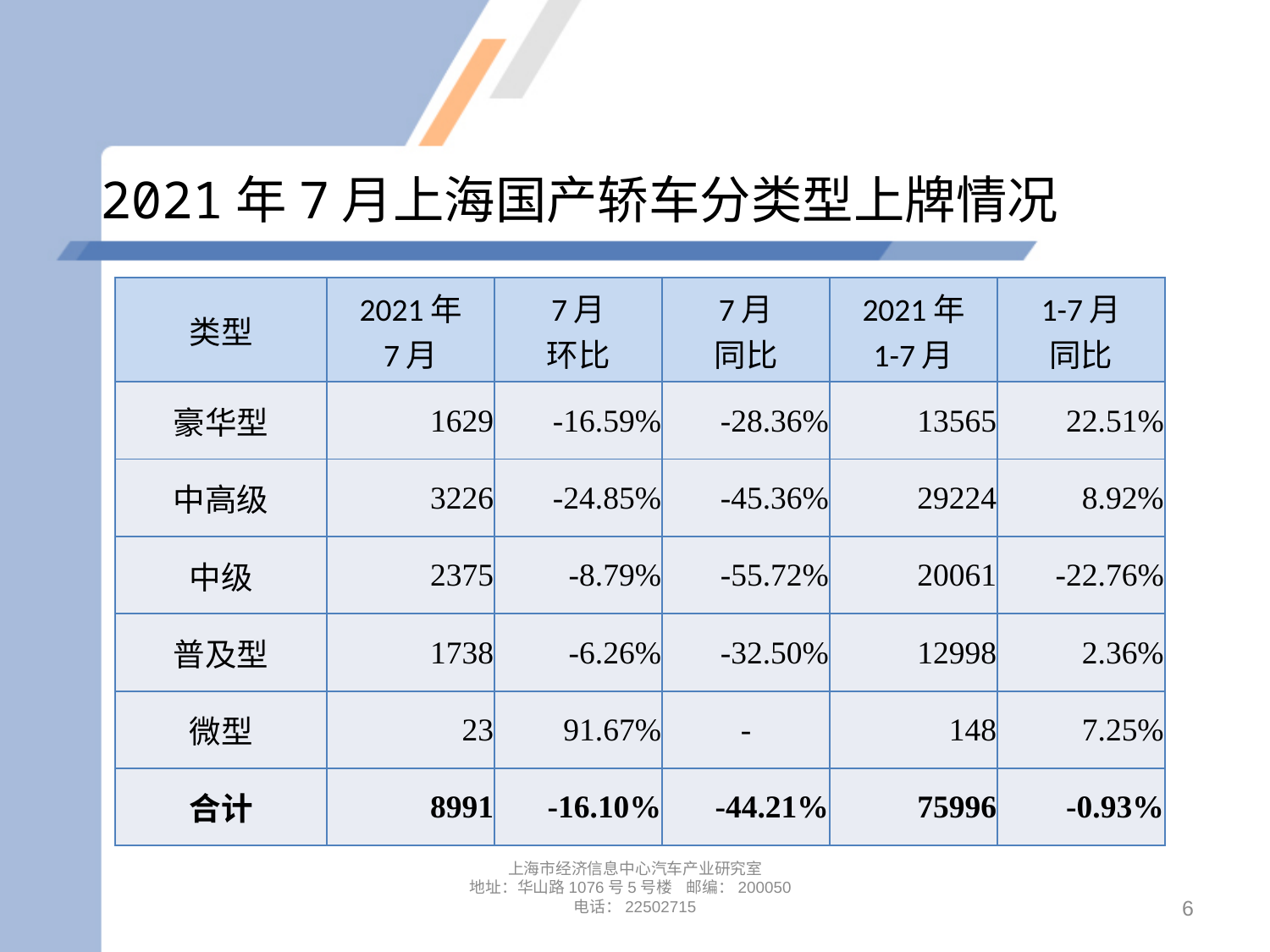

# 2021年7月上海国产轿车分类型上牌情况
| 类型 | 2021年 7月 | 7月 环比 | 7月 同比 | 2021年 1-7月 | 1-7月 同比 |
| --- | --- | --- | --- | --- | --- |
| 豪华型 | 1629 | -16.59% | -28.36% | 13565 | 22.51% |
| 中高级 | 3226 | -24.85% | -45.36% | 29224 | 8.92% |
| 中级 | 2375 | -8.79% | -55.72% | 20061 | -22.76% |
| 普及型 | 1738 | -6.26% | -32.50% | 12998 | 2.36% |
| 微型 | 23 | 91.67% | - | 148 | 7.25% |
| 合计 | 8991 | -16.10% | -44.21% | 75996 | -0.93% |
上海市经济信息中心汽车产业研究室
地址：华山路1076号5号楼    邮编：200050
电话：22502715

6